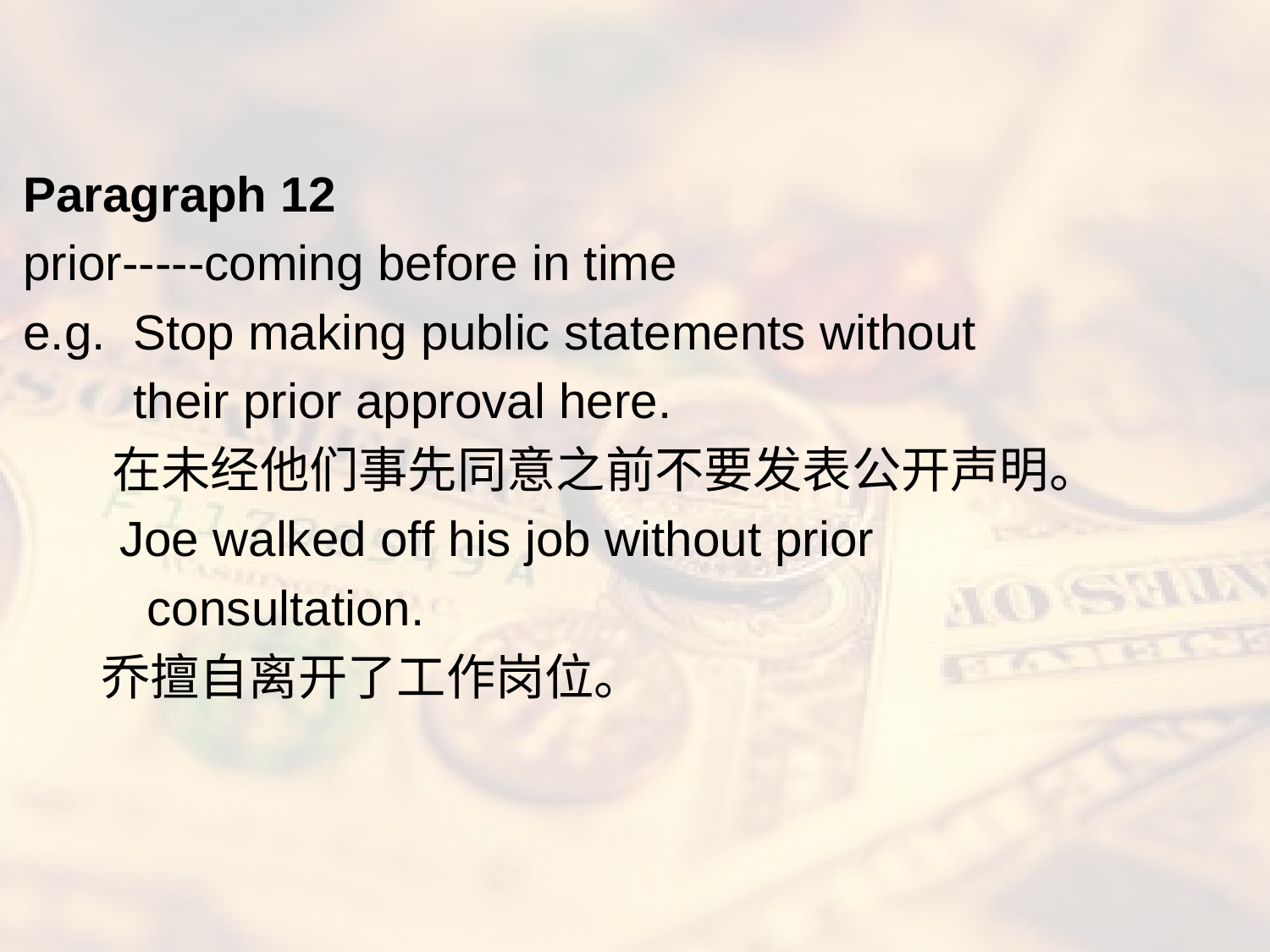

#
Paragraph 12
prior-----coming before in time
e.g.  Stop making public statements without
        their prior approval here.
       在未经他们事先同意之前不要发表公开声明。
       Joe walked off his job without prior
         consultation.
      乔擅自离开了工作岗位。